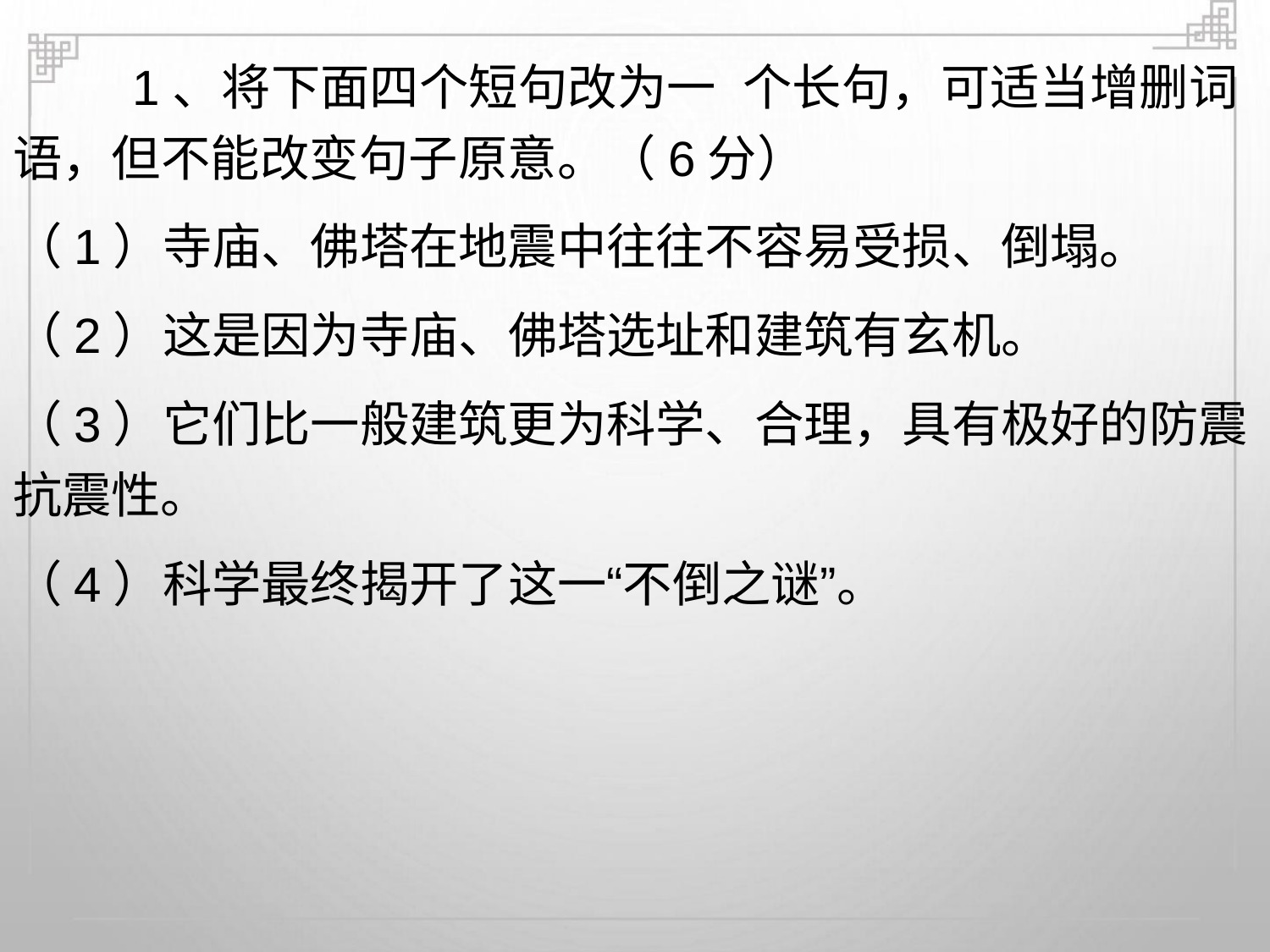

1、将下面四个短句改为一 个长句，可适当增删词
语，但不能改变句子原意。（6分）
（1）寺庙、佛塔在地震中往往不容易受损、倒塌。
（2）这是因为寺庙、佛塔选址和建筑有玄机。
（3）它们比一般建筑更为科学、合理，具有极好的防震
抗震性。
（4）科学最终揭开了这一“不倒之谜”。